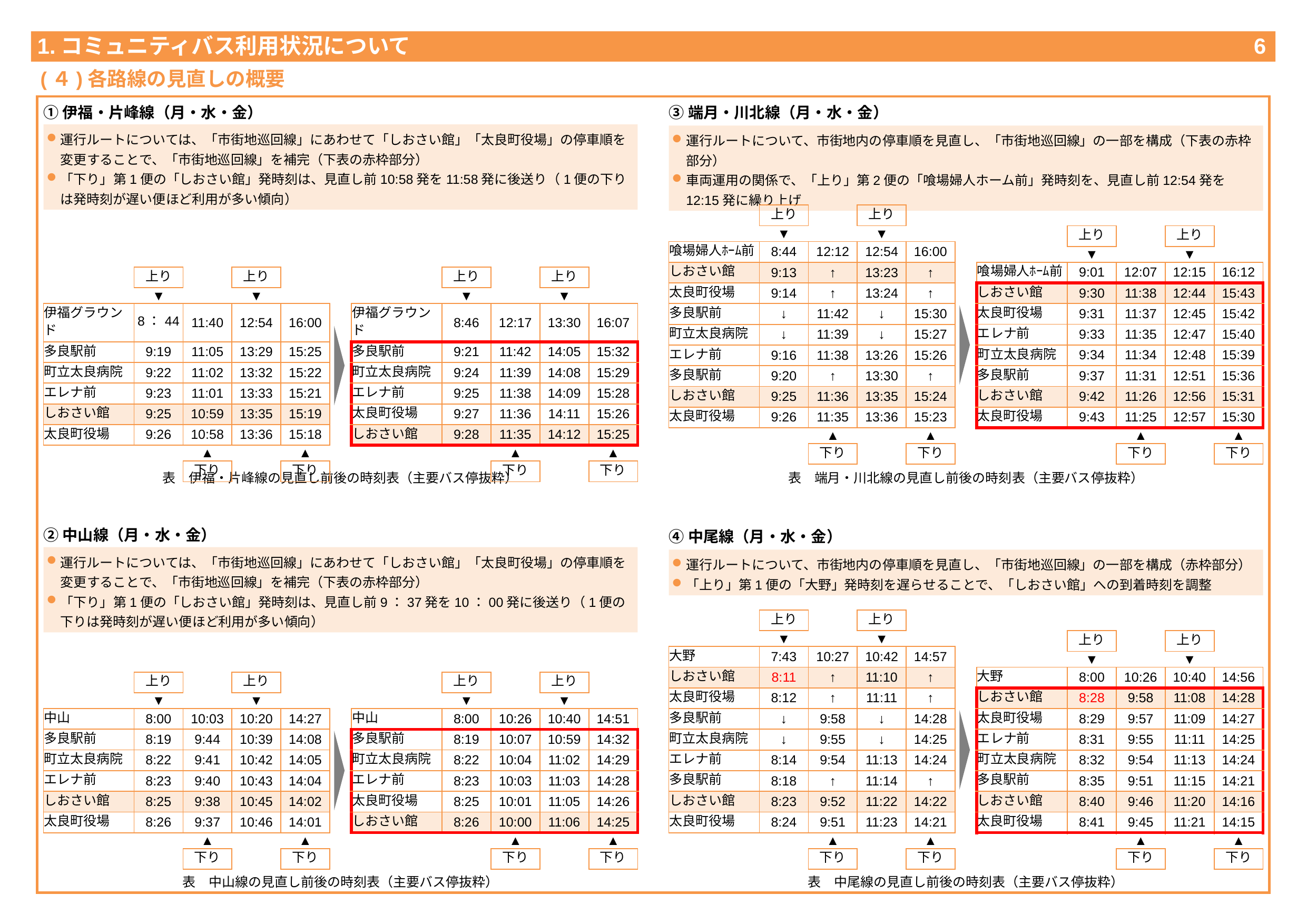

1.コミュニティバス利用状況について

6

(４)各路線の見直しの概要

①伊福・片峰線（月・水・金）
③端月・川北線（月・水・金）
運行ルートについては、「市街地巡回線」にあわせて「しおさい館」「太良町役場」の停車順を変更することで、「市街地巡回線」を補完（下表の赤枠部分）
「下り」第1便の「しおさい館」発時刻は、見直し前10:58発を11:58発に後送り（1便の下りは発時刻が遅い便ほど利用が多い傾向）
運行ルートについて、市街地内の停車順を見直し、「市街地巡回線」の一部を構成（下表の赤枠部分）
車両運用の関係で、「上り」第2便の「喰場婦人ホーム前」発時刻を、見直し前12:54発を12:15発に繰り上げ
|  | 上り |  | 上り |  |
| --- | --- | --- | --- | --- |
|  | ▼ |  | ▼ |  |
| 喰場婦人ﾎｰﾑ前 | 8:44 | 12:12 | 12:54 | 16:00 |
| しおさい館 | 9:13 | ↑ | 13:23 | ↑ |
| 太良町役場 | 9:14 | ↑ | 13:24 | ↑ |
| 多良駅前 | ↓ | 11:42 | ↓ | 15:30 |
| 町立太良病院 | ↓ | 11:39 | ↓ | 15:27 |
| エレナ前 | 9:16 | 11:38 | 13:26 | 15:26 |
| 多良駅前 | 9:20 | ↑ | 13:30 | ↑ |
| しおさい館 | 9:25 | 11:36 | 13:35 | 15:24 |
| 太良町役場 | 9:26 | 11:35 | 13:36 | 15:23 |
|  |  | ▲ |  | ▲ |
|  |  | 下り |  | 下り |
|  | 上り |  | 上り |  |
| --- | --- | --- | --- | --- |
|  | ▼ |  | ▼ |  |
| 喰場婦人ﾎｰﾑ前 | 9:01 | 12:07 | 12:15 | 16:12 |
| しおさい館 | 9:30 | 11:38 | 12:44 | 15:43 |
| 太良町役場 | 9:31 | 11:37 | 12:45 | 15:42 |
| エレナ前 | 9:33 | 11:35 | 12:47 | 15:40 |
| 町立太良病院 | 9:34 | 11:34 | 12:48 | 15:39 |
| 多良駅前 | 9:37 | 11:31 | 12:51 | 15:36 |
| しおさい館 | 9:42 | 11:26 | 12:56 | 15:31 |
| 太良町役場 | 9:43 | 11:25 | 12:57 | 15:30 |
|  |  | ▲ |  | ▲ |
|  |  | 下り |  | 下り |
|  | 上り |  | 上り |  |
| --- | --- | --- | --- | --- |
|  | ▼ |  | ▼ |  |
| 伊福グラウンド | 8：44 | 11:40 | 12:54 | 16:00 |
| 多良駅前 | 9:19 | 11:05 | 13:29 | 15:25 |
| 町立太良病院 | 9:22 | 11:02 | 13:32 | 15:22 |
| エレナ前 | 9:23 | 11:01 | 13:33 | 15:21 |
| しおさい館 | 9:25 | 10:59 | 13:35 | 15:19 |
| 太良町役場 | 9:26 | 10:58 | 13:36 | 15:18 |
|  |  | ▲ |  | ▲ |
|  |  | 下り |  | 下り |
|  | 上り |  | 上り |  |
| --- | --- | --- | --- | --- |
|  | ▼ |  | ▼ |  |
| 伊福グラウンド | 8:46 | 12:17 | 13:30 | 16:07 |
| 多良駅前 | 9:21 | 11:42 | 14:05 | 15:32 |
| 町立太良病院 | 9:24 | 11:39 | 14:08 | 15:29 |
| エレナ前 | 9:25 | 11:38 | 14:09 | 15:28 |
| 太良町役場 | 9:27 | 11:36 | 14:11 | 15:26 |
| しおさい館 | 9:28 | 11:35 | 14:12 | 15:25 |
|  |  | ▲ |  | ▲ |
|  |  | 下り |  | 下り |

表　伊福・片峰線の見直し前後の時刻表（主要バス停抜粋）
表　端月・川北線の見直し前後の時刻表（主要バス停抜粋）
②中山線（月・水・金）
④中尾線（月・水・金）
運行ルートについては、「市街地巡回線」にあわせて「しおさい館」「太良町役場」の停車順を変更することで、「市街地巡回線」を補完（下表の赤枠部分）
「下り」第1便の「しおさい館」発時刻は、見直し前9：37発を10：00発に後送り（1便の下りは発時刻が遅い便ほど利用が多い傾向）
運行ルートについて、市街地内の停車順を見直し、「市街地巡回線」の一部を構成（赤枠部分）
「上り」第1便の「大野」発時刻を遅らせることで、「しおさい館」への到着時刻を調整
|  | 上り |  | 上り |  |
| --- | --- | --- | --- | --- |
|  | ▼ |  | ▼ |  |
| 大野 | 7:43 | 10:27 | 10:42 | 14:57 |
| しおさい館 | 8:11 | ↑ | 11:10 | ↑ |
| 太良町役場 | 8:12 | ↑ | 11:11 | ↑ |
| 多良駅前 | ↓ | 9:58 | ↓ | 14:28 |
| 町立太良病院 | ↓ | 9:55 | ↓ | 14:25 |
| エレナ前 | 8:14 | 9:54 | 11:13 | 14:24 |
| 多良駅前 | 8:18 | ↑ | 11:14 | ↑ |
| しおさい館 | 8:23 | 9:52 | 11:22 | 14:22 |
| 太良町役場 | 8:24 | 9:51 | 11:23 | 14:21 |
|  |  | ▲ |  | ▲ |
|  |  | 下り |  | 下り |
|  | 上り |  | 上り |  |
| --- | --- | --- | --- | --- |
|  | ▼ |  | ▼ |  |
| 大野 | 8:00 | 10:26 | 10:40 | 14:56 |
| しおさい館 | 8:28 | 9:58 | 11:08 | 14:28 |
| 太良町役場 | 8:29 | 9:57 | 11:09 | 14:27 |
| エレナ前 | 8:31 | 9:55 | 11:11 | 14:25 |
| 町立太良病院 | 8:32 | 9:54 | 11:13 | 14:24 |
| 多良駅前 | 8:35 | 9:51 | 11:15 | 14:21 |
| しおさい館 | 8:40 | 9:46 | 11:20 | 14:16 |
| 太良町役場 | 8:41 | 9:45 | 11:21 | 14:15 |
|  |  | ▲ |  | ▲ |
|  |  | 下り |  | 下り |
|  | 上り |  | 上り |  |
| --- | --- | --- | --- | --- |
|  | ▼ |  | ▼ |  |
| 中山 | 8:00 | 10:03 | 10:20 | 14:27 |
| 多良駅前 | 8:19 | 9:44 | 10:39 | 14:08 |
| 町立太良病院 | 8:22 | 9:41 | 10:42 | 14:05 |
| エレナ前 | 8:23 | 9:40 | 10:43 | 14:04 |
| しおさい館 | 8:25 | 9:38 | 10:45 | 14:02 |
| 太良町役場 | 8:26 | 9:37 | 10:46 | 14:01 |
|  |  | ▲ |  | ▲ |
|  |  | 下り |  | 下り |
|  | 上り |  | 上り |  |
| --- | --- | --- | --- | --- |
|  | ▼ |  | ▼ |  |
| 中山 | 8:00 | 10:26 | 10:40 | 14:51 |
| 多良駅前 | 8:19 | 10:07 | 10:59 | 14:32 |
| 町立太良病院 | 8:22 | 10:04 | 11:02 | 14:29 |
| エレナ前 | 8:23 | 10:03 | 11:03 | 14:28 |
| 太良町役場 | 8:25 | 10:01 | 11:05 | 14:26 |
| しおさい館 | 8:26 | 10:00 | 11:06 | 14:25 |
|  |  | ▲ |  | ▲ |
|  |  | 下り |  | 下り |

表　中山線の見直し前後の時刻表（主要バス停抜粋）
表　中尾線の見直し前後の時刻表（主要バス停抜粋）